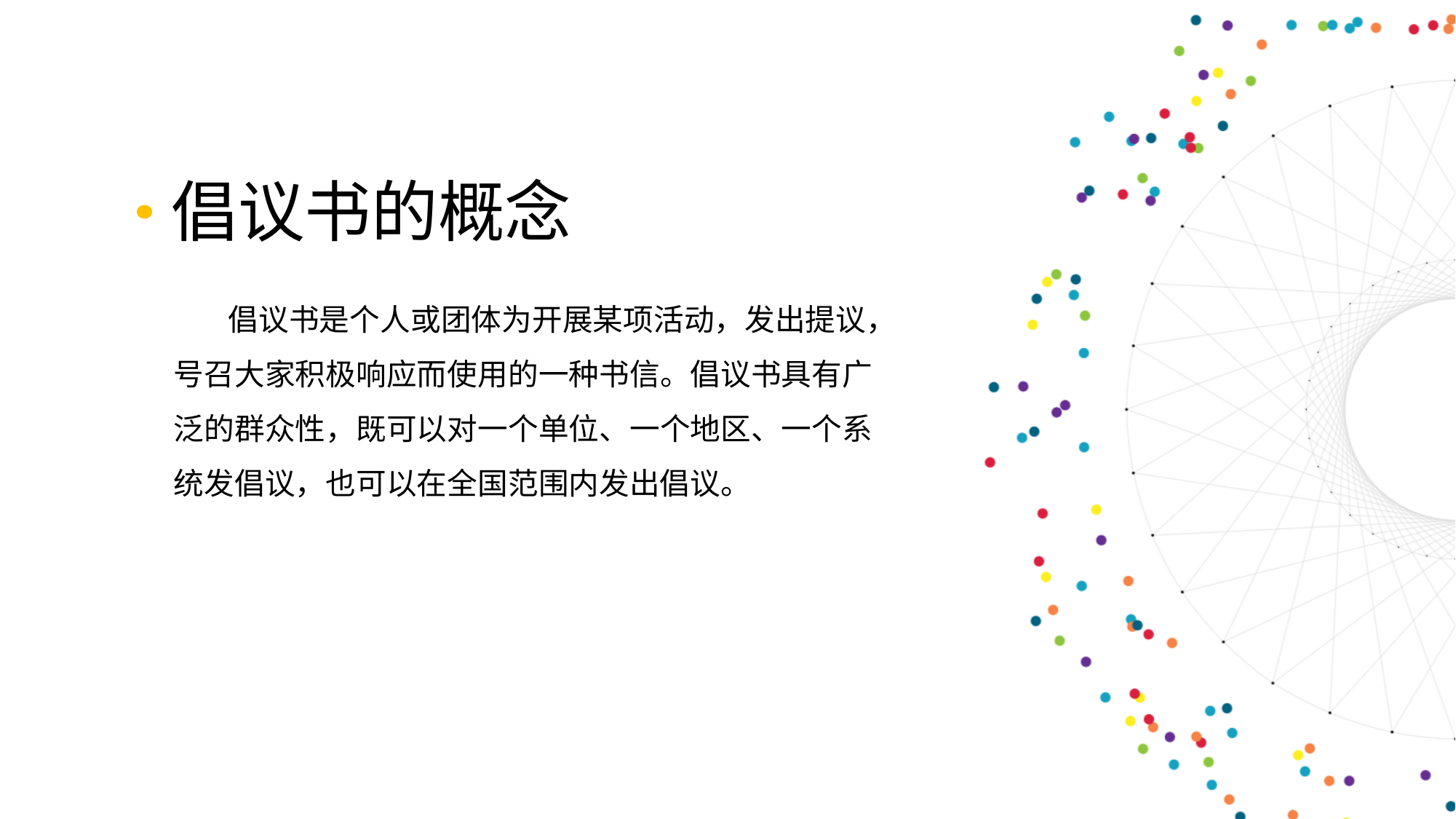

倡议书的概念

       倡议书是个人或团体为开展某项活动，发出提议，号召大家积极响应而使用的一种书信。倡议书具有广泛的群众性，既可以对一个单位、一个地区、一个系统发倡议，也可以在全国范围内发出倡议。